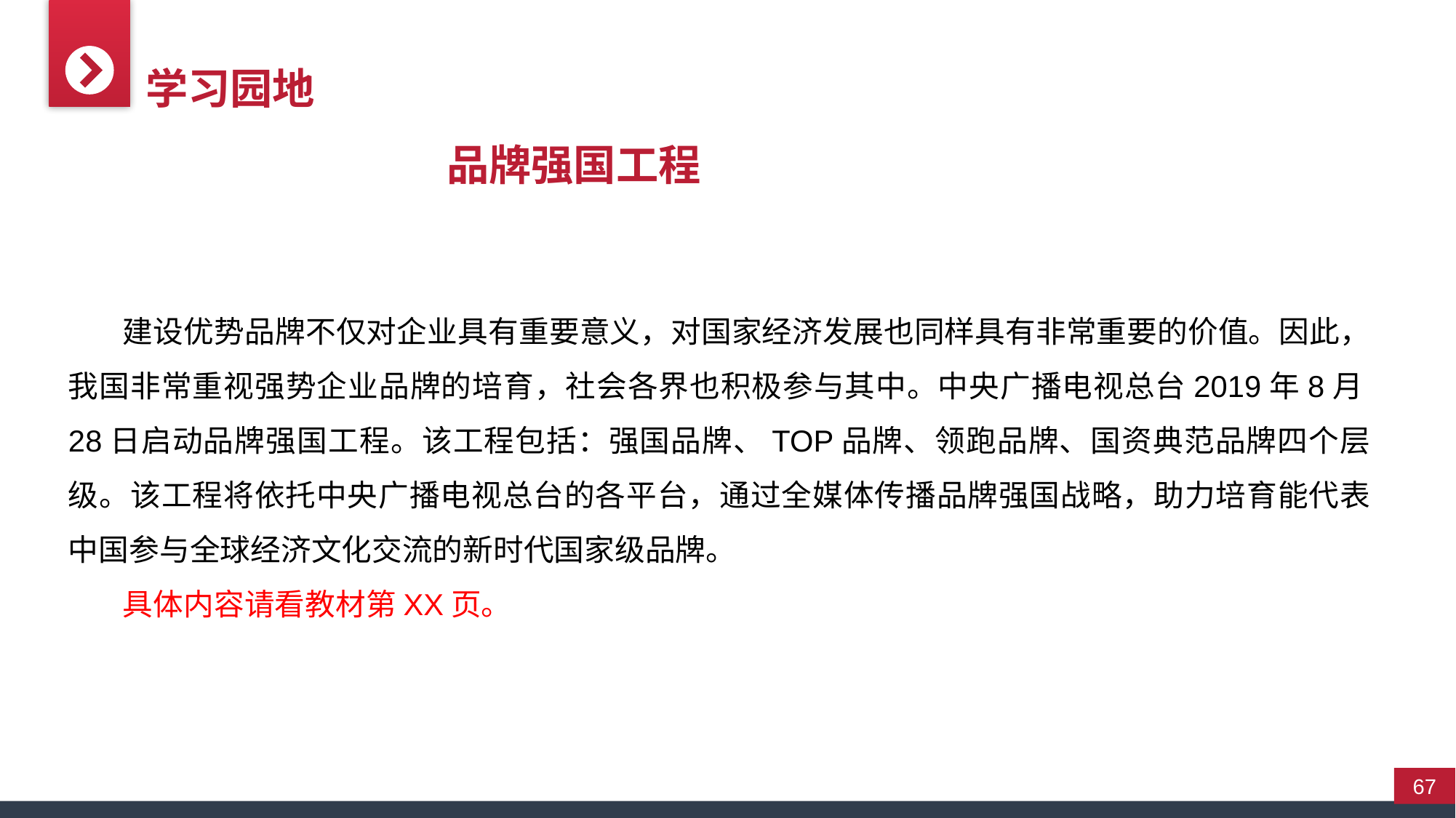

学习园地
品牌强国工程
建设优势品牌不仅对企业具有重要意义，对国家经济发展也同样具有非常重要的价值。因此，我国非常重视强势企业品牌的培育，社会各界也积极参与其中。中央广播电视总台2019年8月28日启动品牌强国工程。该工程包括：强国品牌、TOP品牌、领跑品牌、国资典范品牌四个层级。该工程将依托中央广播电视总台的各平台，通过全媒体传播品牌强国战略，助力培育能代表中国参与全球经济文化交流的新时代国家级品牌。
具体内容请看教材第XX页。